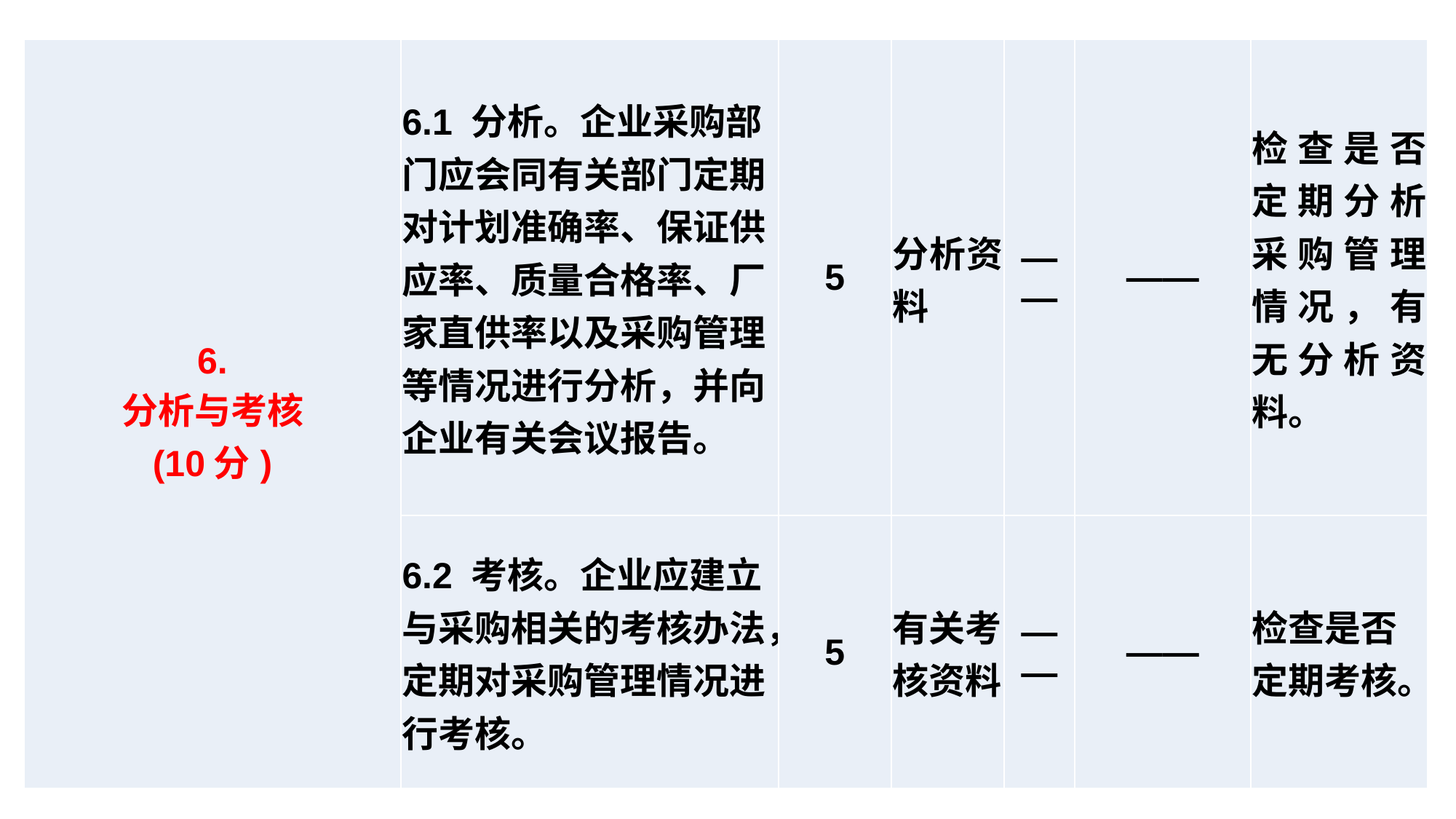

| 6. 分析与考核 (10分) | 6.1 分析。企业采购部门应会同有关部门定期对计划准确率、保证供应率、质量合格率、厂家直供率以及采购管理等情况进行分析，并向企业有关会议报告。 | 5 | 分析资料 | —— | —— | 检查是否定期分析采购管理情况，有无分析资料。 |
| --- | --- | --- | --- | --- | --- | --- |
|  | 6.2 考核。企业应建立与采购相关的考核办法，定期对采购管理情况进行考核。 | 5 | 有关考核资料 | —— | —— | 检查是否定期考核。 |